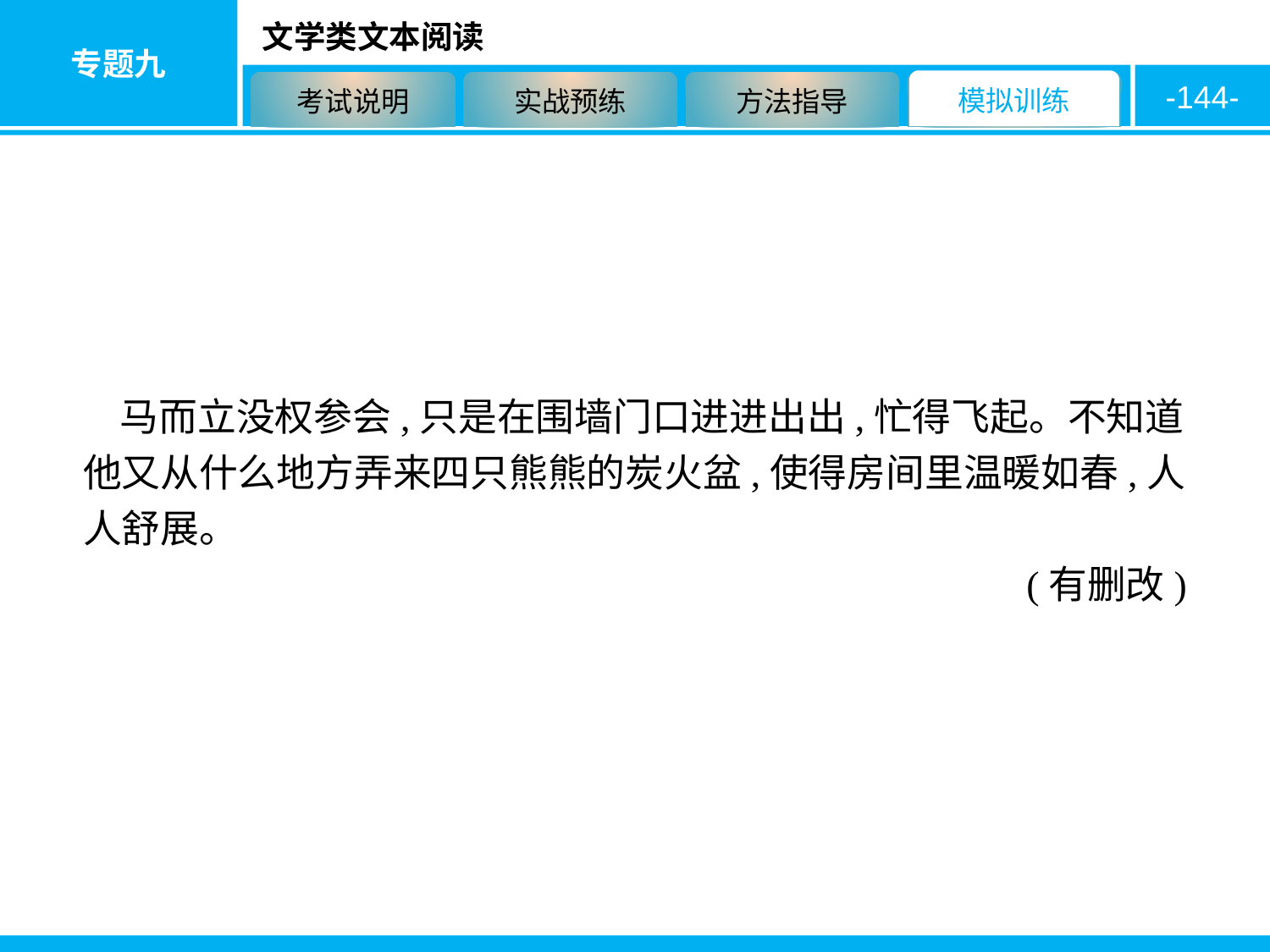

-144-
马而立没权参会,只是在围墙门口进进出出,忙得飞起。不知道他又从什么地方弄来四只熊熊的炭火盆,使得房间里温暖如春,人人舒展。
(有删改)